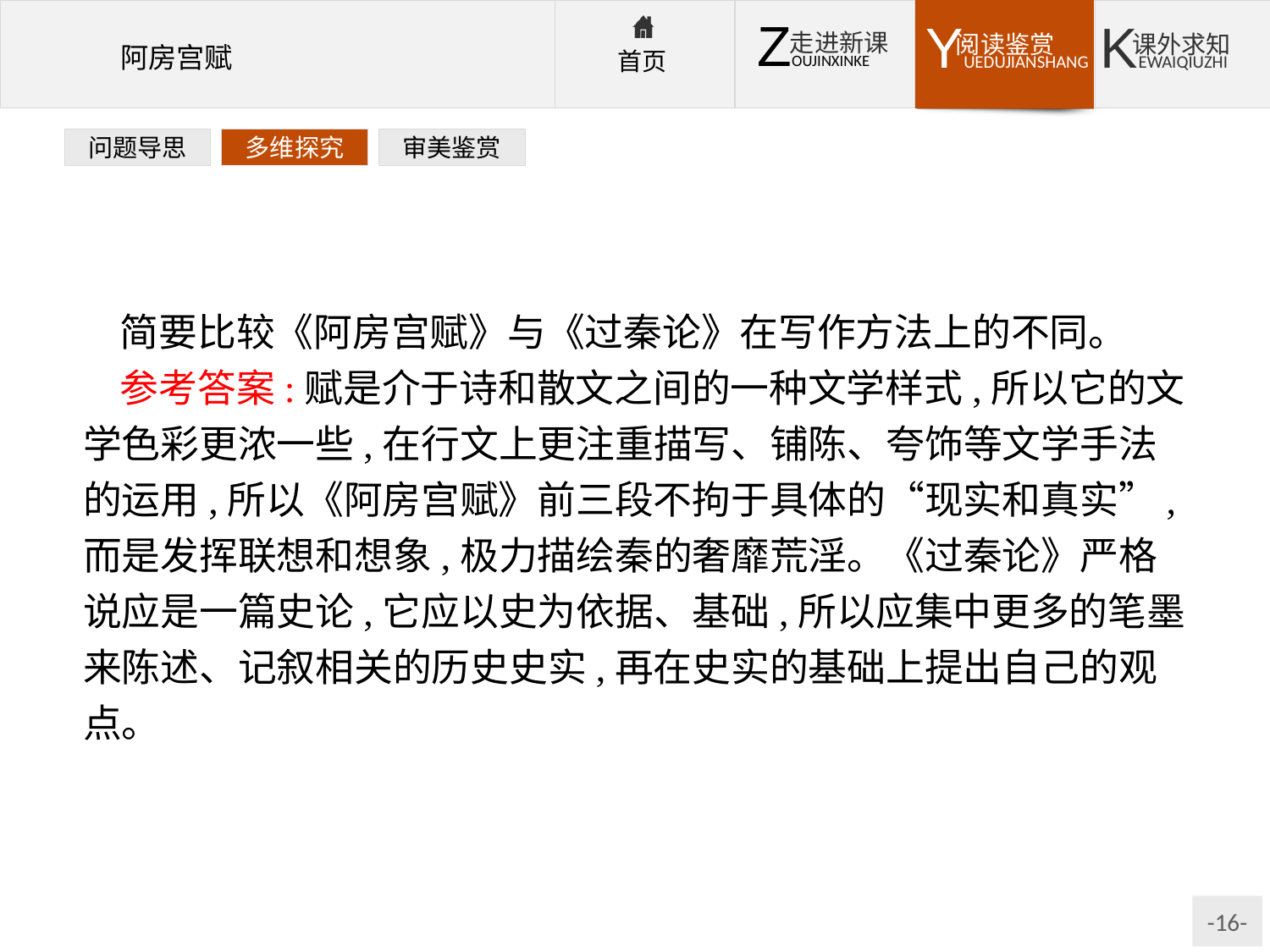

问题导思
多维探究
审美鉴赏
简要比较《阿房宫赋》与《过秦论》在写作方法上的不同。
参考答案:赋是介于诗和散文之间的一种文学样式,所以它的文学色彩更浓一些,在行文上更注重描写、铺陈、夸饰等文学手法的运用,所以《阿房宫赋》前三段不拘于具体的“现实和真实”,而是发挥联想和想象,极力描绘秦的奢靡荒淫。《过秦论》严格说应是一篇史论,它应以史为依据、基础,所以应集中更多的笔墨来陈述、记叙相关的历史史实,再在史实的基础上提出自己的观点。